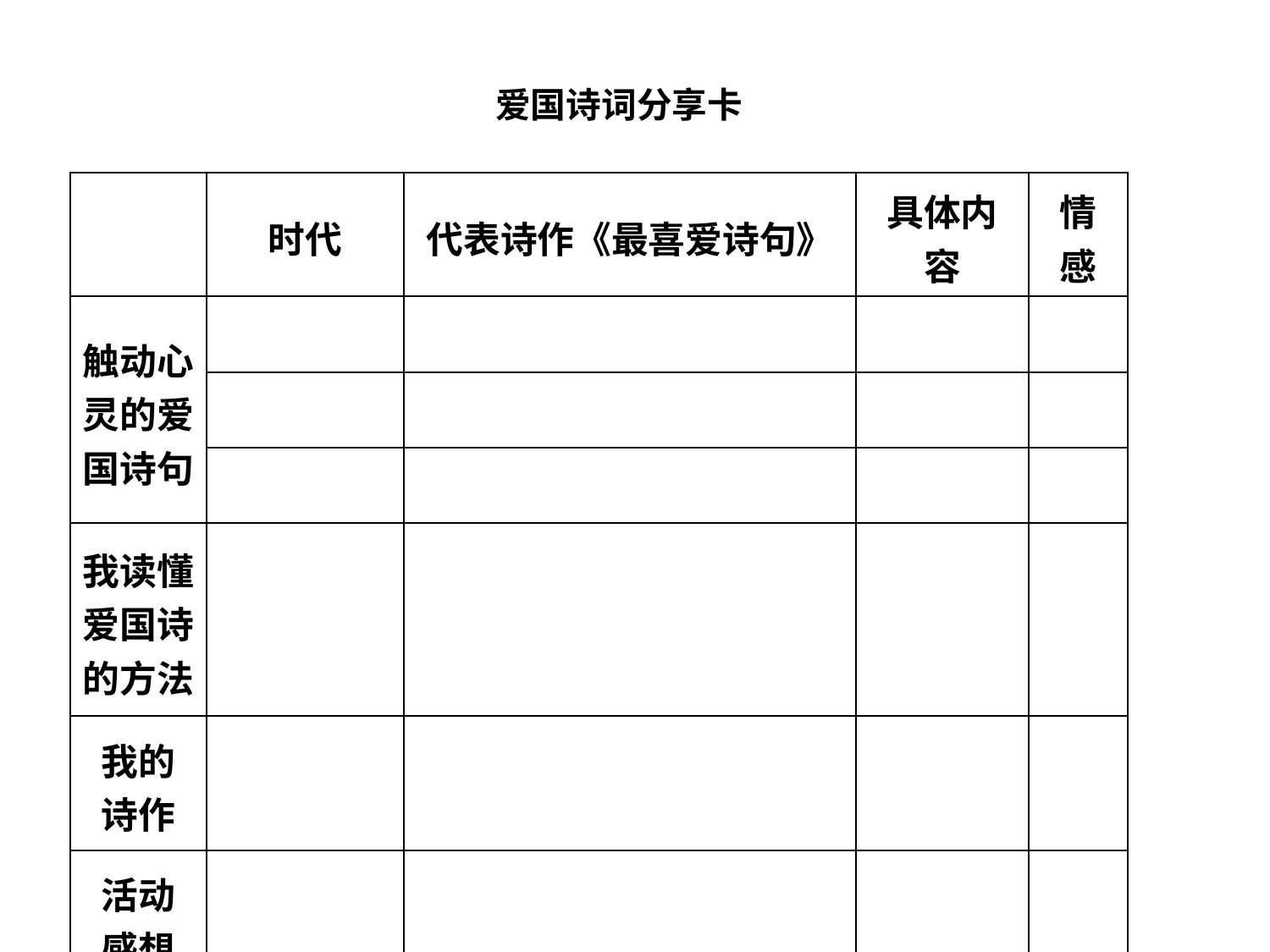

爱国诗词分享卡
|  | 时代 | 代表诗作《最喜爱诗句》 | 具体内容 | 情感 |
| --- | --- | --- | --- | --- |
| 触动心灵的爱国诗句 |  |  |  |  |
|  |  |  |  |  |
|  |  |  |  |  |
| 我读懂爱国诗的方法 |  |  |  |  |
| 我的 诗作 |  |  |  |  |
| 活动 感想 |  |  |  |  |